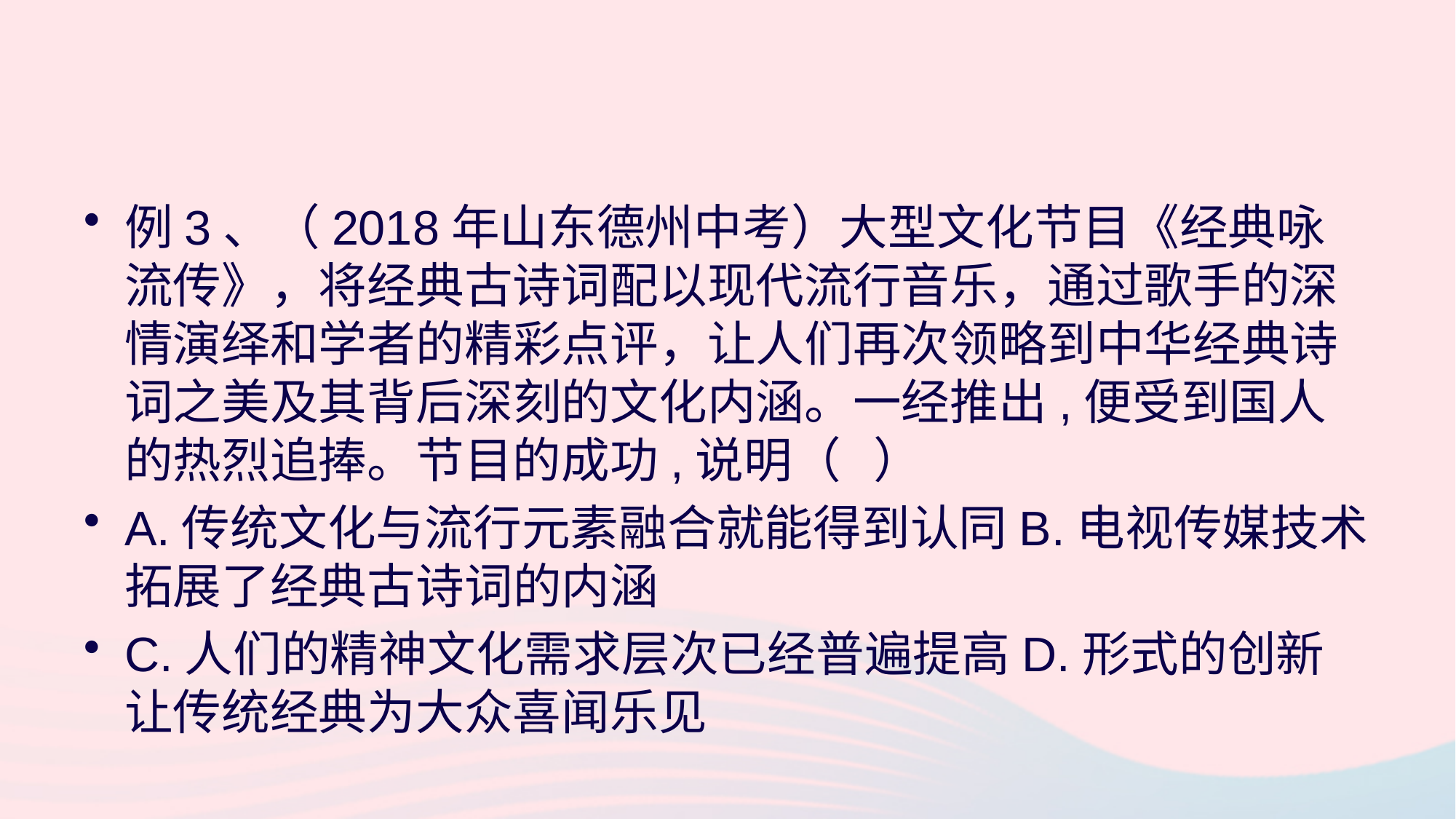

例3、（2018年山东德州中考）大型文化节目《经典咏流传》，将经典古诗词配以现代流行音乐，通过歌手的深情演绎和学者的精彩点评，让人们再次领略到中华经典诗词之美及其背后深刻的文化内涵。一经推出,便受到国人的热烈追捧。节目的成功,说明（   ）
A.传统文化与流行元素融合就能得到认同B.电视传媒技术拓展了经典古诗词的内涵
C.人们的精神文化需求层次已经普遍提高D.形式的创新让传统经典为大众喜闻乐见